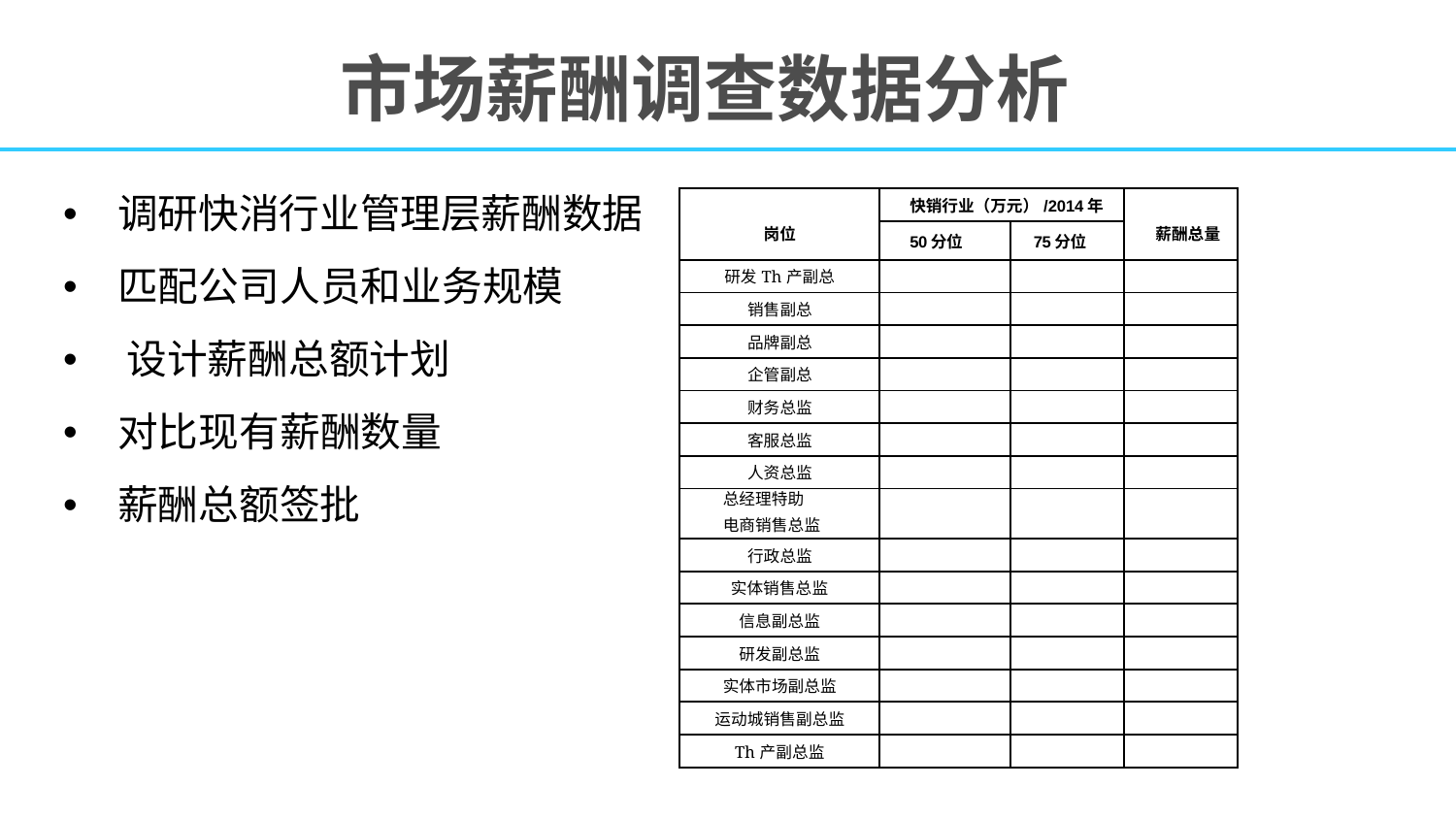

# 市场薪酬调查数据分析
•
•
•
•
•
调研快消行业管理层薪酬数据
| 岗位 | 快销行业（万元）/2014年 |  | 薪酬总量 |
| --- | --- | --- | --- |
|  | 50分位 | 75分位 |  |
| 研发Th产副总 |  |  |  |
| 销售副总 |  |  |  |
| 品牌副总 |  |  |  |
| 企管副总 |  |  |  |
| 财务总监 |  |  |  |
| 客服总监 |  |  |  |
| 人资总监 |  |  |  |
| 总经理特助 电商销售总监 |  |  |  |
| 行政总监 |  |  |  |
| 实体销售总监 |  |  |  |
| 信息副总监 |  |  |  |
| 研发副总监 |  |  |  |
| 实体市场副总监 |  |  |  |
| 运动城销售副总监 |  |  |  |
| Th产副总监 |  |  |  |
匹配公司人员和业务规模  设计薪酬总额计划
对比现有薪酬数量
薪酬总额签批